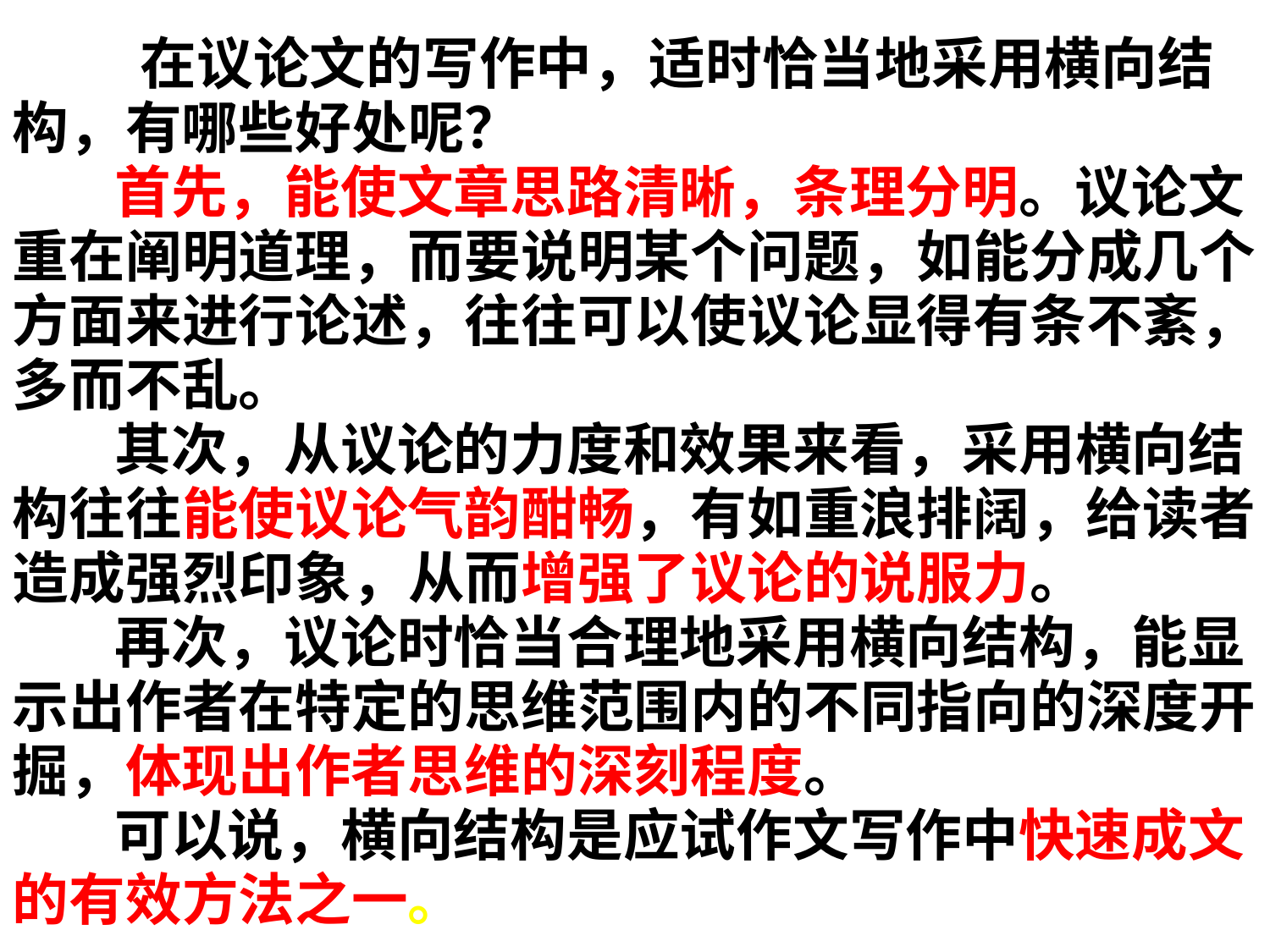

在议论文的写作中，适时恰当地采用横向结构，有哪些好处呢？
    首先，能使文章思路清晰，条理分明。议论文重在阐明道理，而要说明某个问题，如能分成几个方面来进行论述，往往可以使议论显得有条不紊，多而不乱。
    其次，从议论的力度和效果来看，采用横向结构往往能使议论气韵酣畅，有如重浪排阔，给读者造成强烈印象，从而增强了议论的说服力。
    再次，议论时恰当合理地采用横向结构，能显示出作者在特定的思维范围内的不同指向的深度开掘，体现出作者思维的深刻程度。
    可以说，横向结构是应试作文写作中快速成文的有效方法之一。